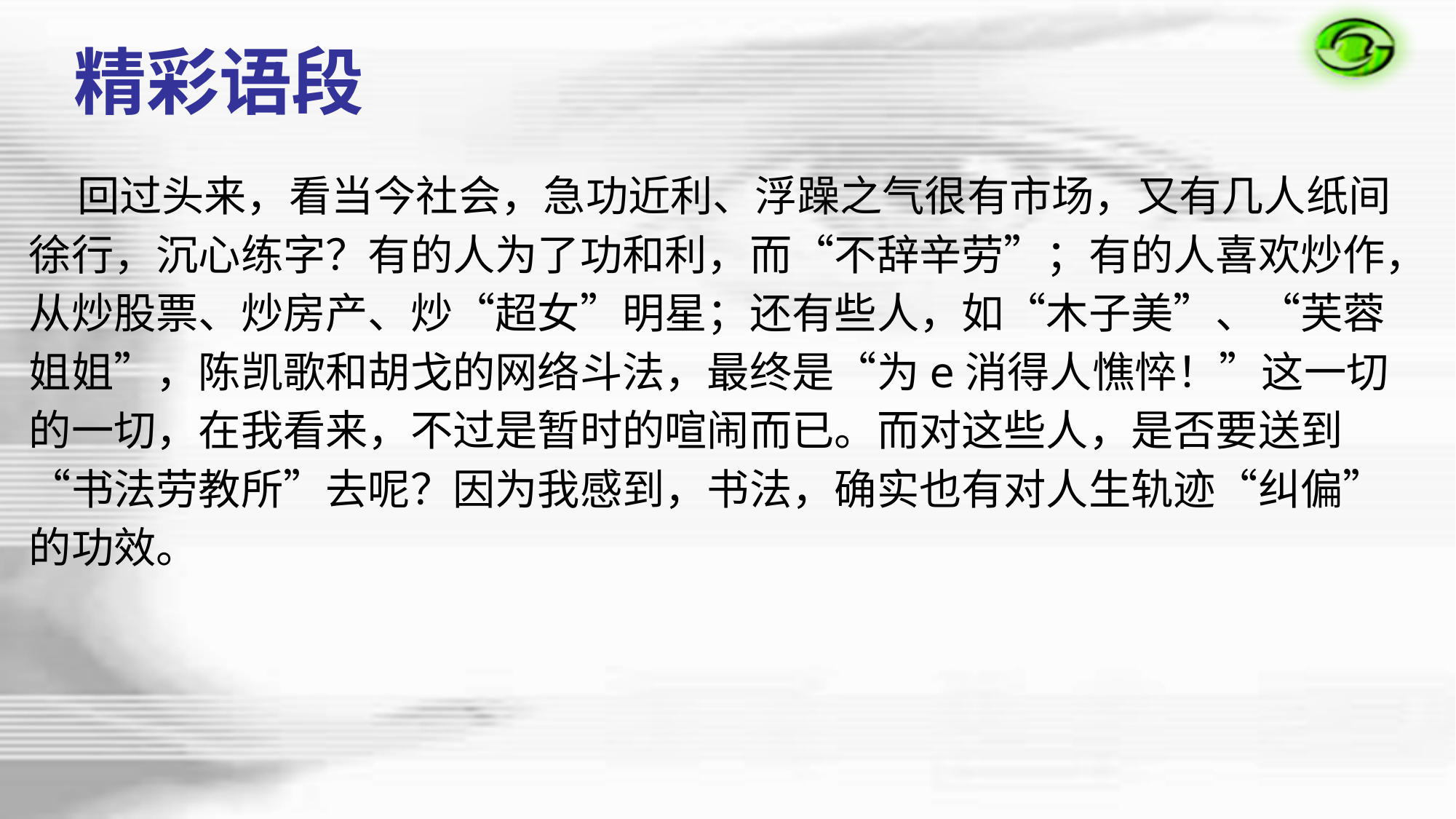

精彩语段
    回过头来，看当今社会，急功近利、浮躁之气很有市场，又有几人纸间徐行，沉心练字？有的人为了功和利，而“不辞辛劳”；有的人喜欢炒作，从炒股票、炒房产、炒“超女”明星；还有些人，如“木子美”、“芙蓉姐姐”，陈凯歌和胡戈的网络斗法，最终是“为e消得人憔悴！”这一切的一切，在我看来，不过是暂时的喧闹而已。而对这些人，是否要送到“书法劳教所”去呢？因为我感到，书法，确实也有对人生轨迹“纠偏”的功效。